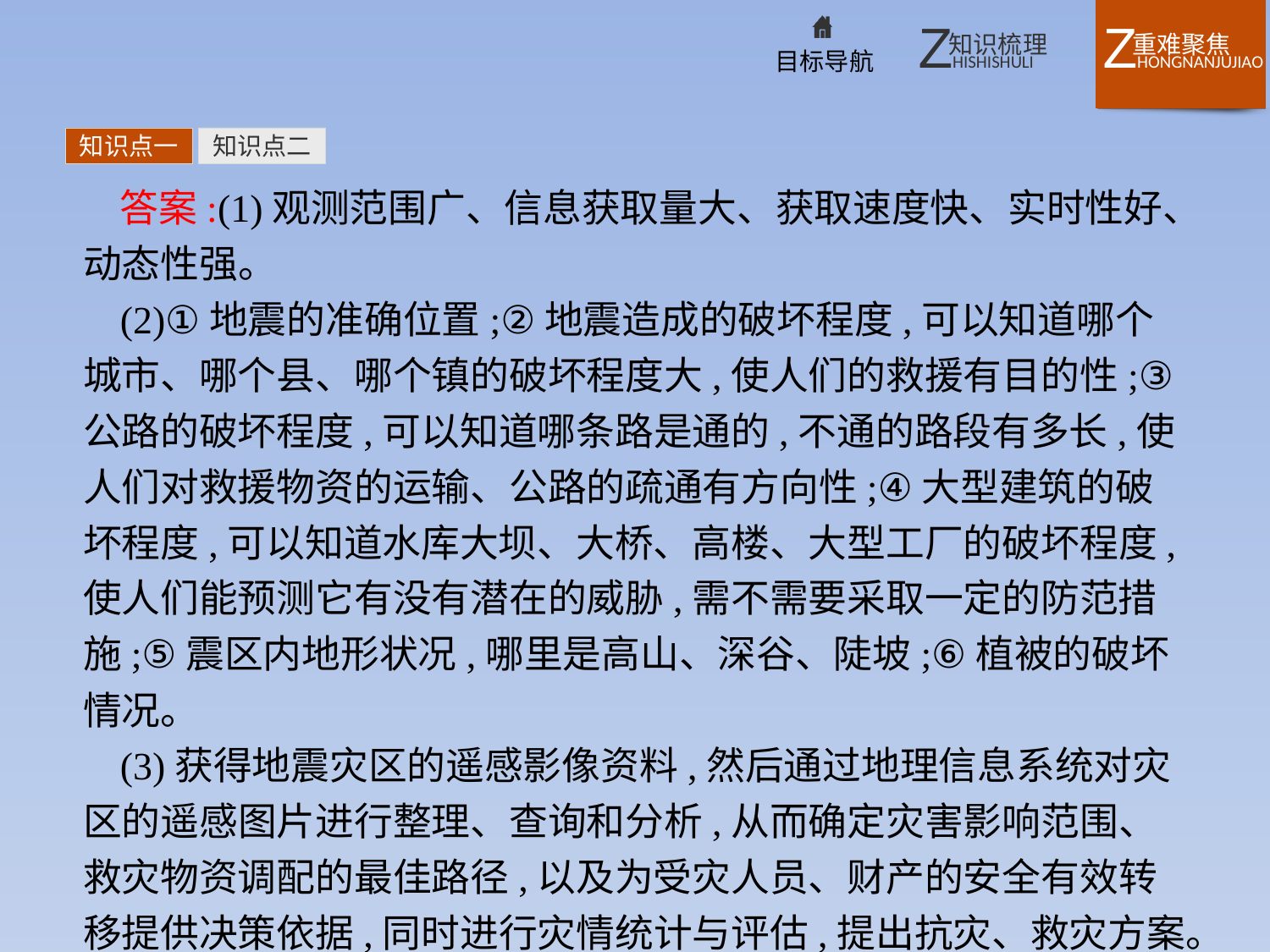

知识点一
知识点二
答案:(1)观测范围广、信息获取量大、获取速度快、实时性好、动态性强。
(2)①地震的准确位置;②地震造成的破坏程度,可以知道哪个城市、哪个县、哪个镇的破坏程度大,使人们的救援有目的性;③公路的破坏程度,可以知道哪条路是通的,不通的路段有多长,使人们对救援物资的运输、公路的疏通有方向性;④大型建筑的破坏程度,可以知道水库大坝、大桥、高楼、大型工厂的破坏程度,使人们能预测它有没有潜在的威胁,需不需要采取一定的防范措施;⑤震区内地形状况,哪里是高山、深谷、陡坡;⑥植被的破坏情况。
(3)获得地震灾区的遥感影像资料,然后通过地理信息系统对灾区的遥感图片进行整理、查询和分析,从而确定灾害影响范围、救灾物资调配的最佳路径,以及为受灾人员、财产的安全有效转移提供决策依据,同时进行灾情统计与评估,提出抗灾、救灾方案。